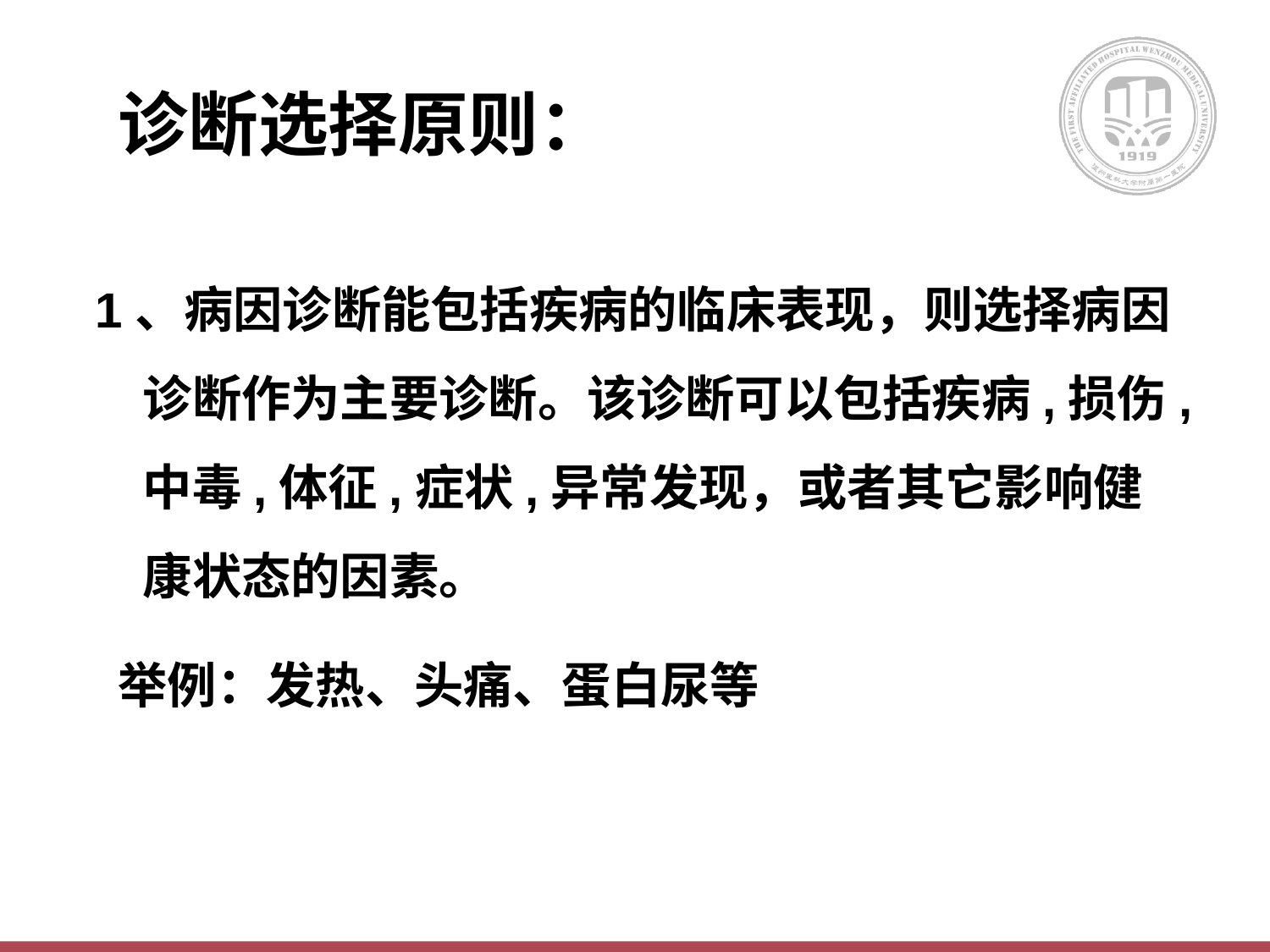

# 诊断选择原则：
1、病因诊断能包括疾病的临床表现，则选择病因诊断作为主要诊断。该诊断可以包括疾病,损伤,中毒,体征,症状,异常发现，或者其它影响健康状态的因素。
 举例：发热、头痛、蛋白尿等